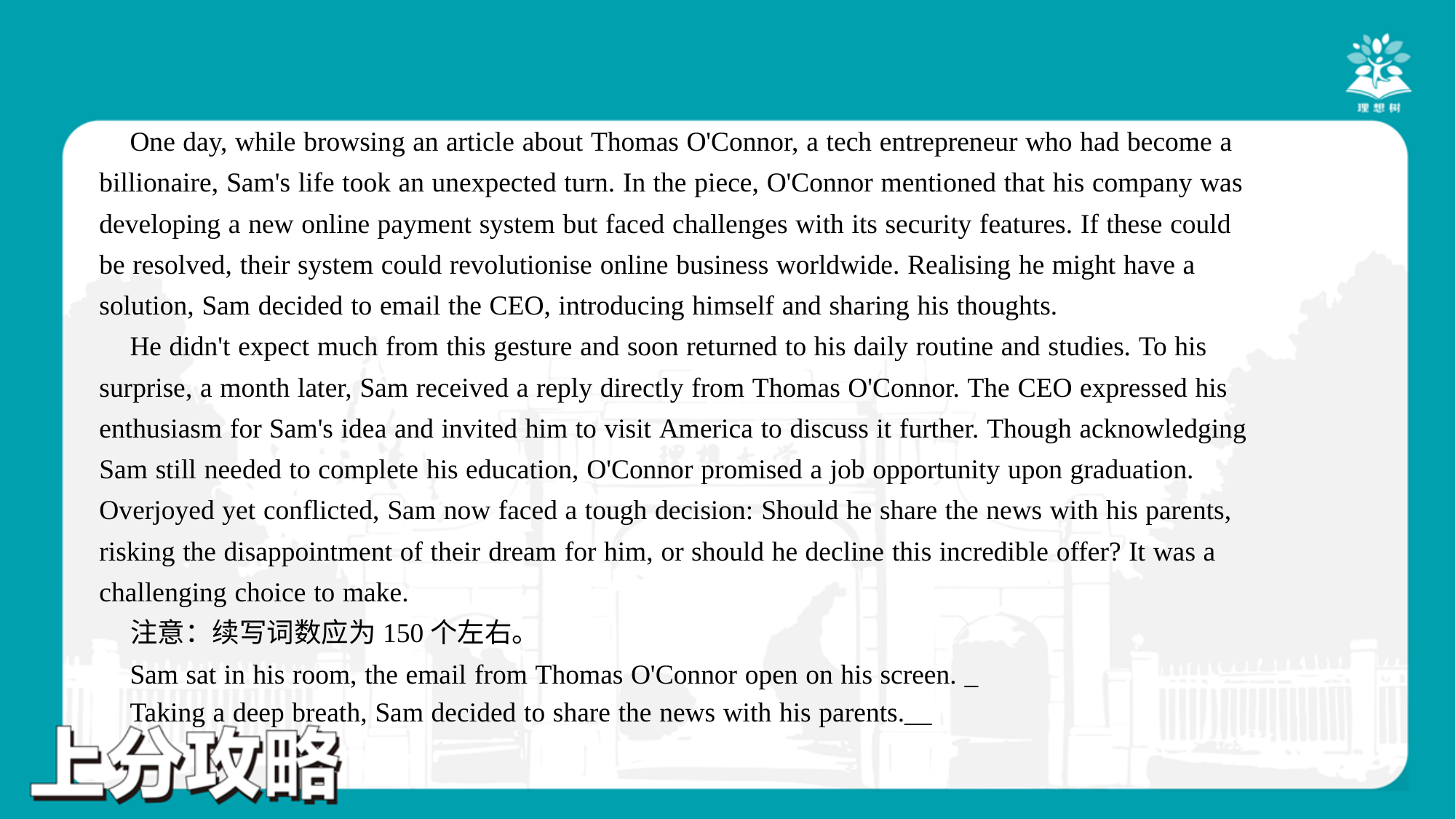

One day, while browsing an article about Thomas O'Connor, a tech entrepreneur who had become a
billionaire, Sam's life took an unexpected turn. In the piece, O'Connor mentioned that his company was
developing a new online payment system but faced challenges with its security features. If these could
be resolved, their system could revolutionise online business worldwide. Realising he might have a
solution, Sam decided to email the CEO, introducing himself and sharing his thoughts.
    He didn't expect much from this gesture and soon returned to his daily routine and studies. To his
surprise, a month later, Sam received a reply directly from Thomas O'Connor. The CEO expressed his
enthusiasm for Sam's idea and invited him to visit America to discuss it further. Though acknowledging
Sam still needed to complete his education, O'Connor promised a job opportunity upon graduation.
Overjoyed yet conflicted, Sam now faced a tough decision: Should he share the news with his parents,
risking the disappointment of their dream for him, or should he decline this incredible offer? It was a
challenging choice to make.
    注意：续写词数应为150个左右。
    Sam sat in his room, the email from Thomas O'Connor open on his screen. _
    Taking a deep breath, Sam decided to share the news with his parents.__#3